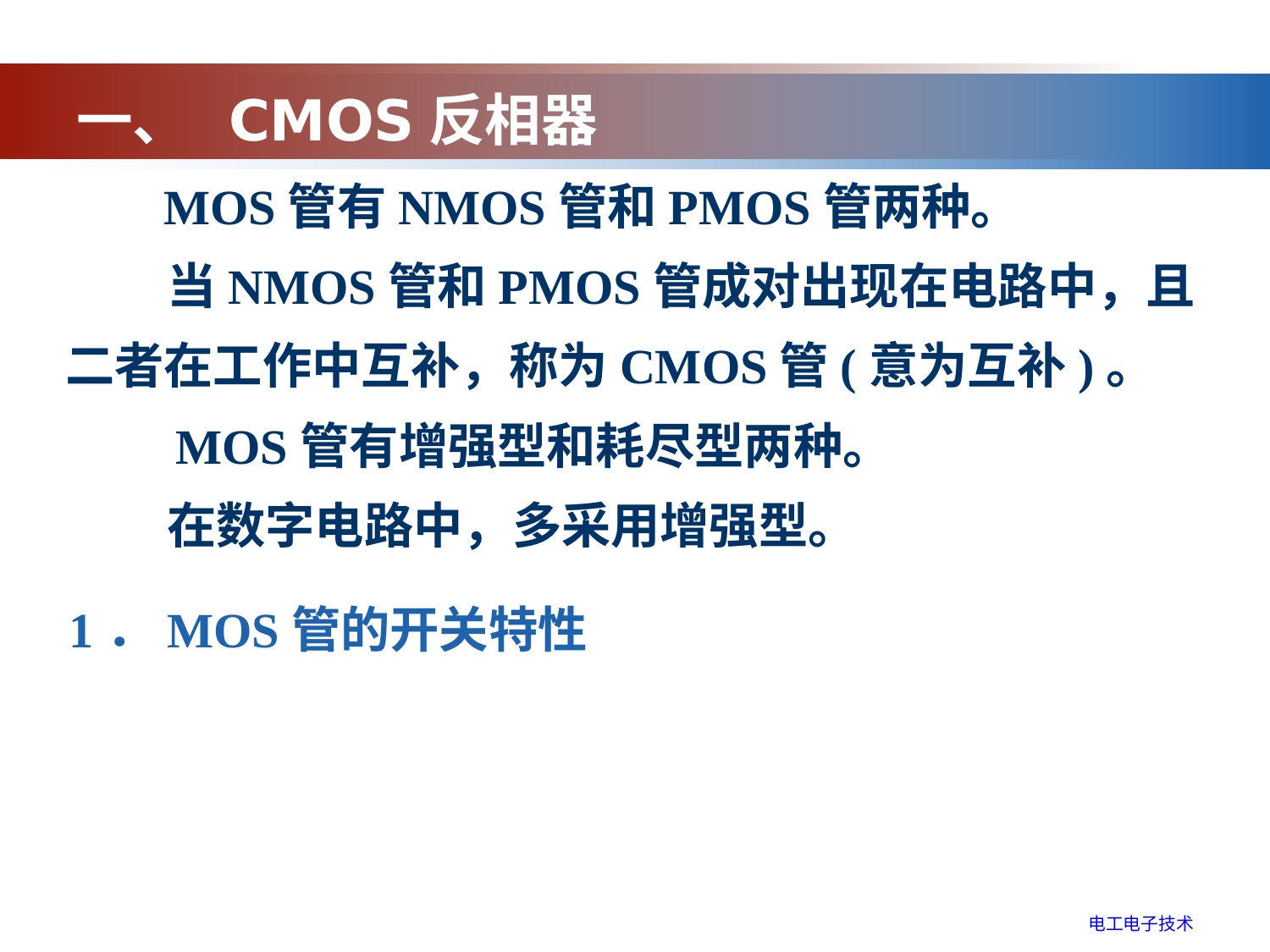

# 一、  CMOS反相器
        MOS管有NMOS管和PMOS管两种。
        当NMOS管和PMOS管成对出现在电路中，且二者在工作中互补，称为CMOS管(意为互补)。
　　MOS管有增强型和耗尽型两种。
        在数字电路中，多采用增强型。
1．MOS管的开关特性
电工电子技术
113